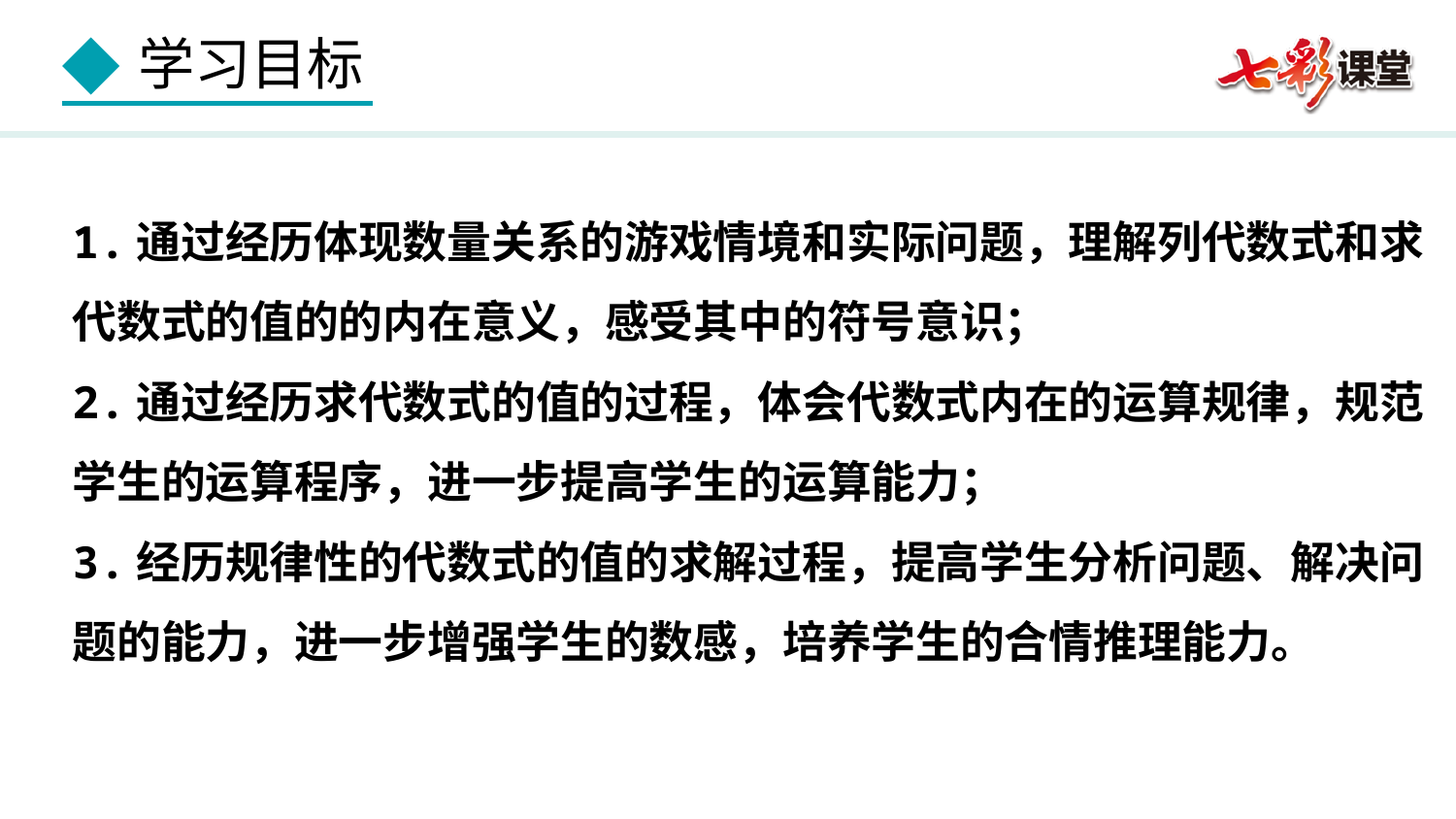

1.通过经历体现数量关系的游戏情境和实际问题，理解列代数式和求代数式的值的的内在意义，感受其中的符号意识；
2.通过经历求代数式的值的过程，体会代数式内在的运算规律，规范学生的运算程序，进一步提高学生的运算能力；
3.经历规律性的代数式的值的求解过程，提高学生分析问题、解决问题的能力，进一步增强学生的数感，培养学生的合情推理能力。